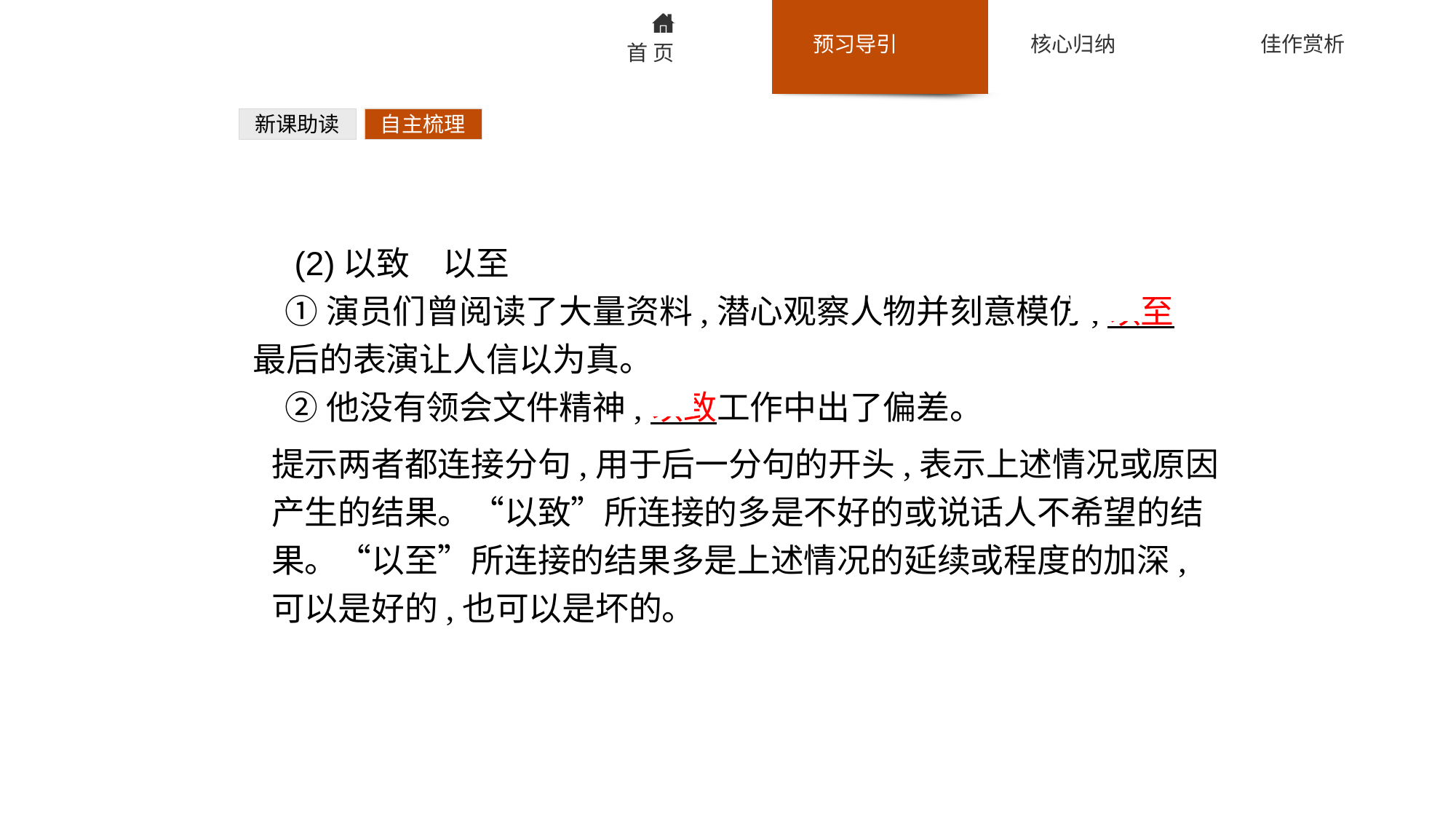

新课助读
自主梳理
 (2)以致　以至
①演员们曾阅读了大量资料,潜心观察人物并刻意模仿,以至最后的表演让人信以为真。
②他没有领会文件精神,以致工作中出了偏差。

提示两者都连接分句,用于后一分句的开头,表示上述情况或原因产生的结果。“以致”所连接的多是不好的或说话人不希望的结果。“以至”所连接的结果多是上述情况的延续或程度的加深,可以是好的,也可以是坏的。